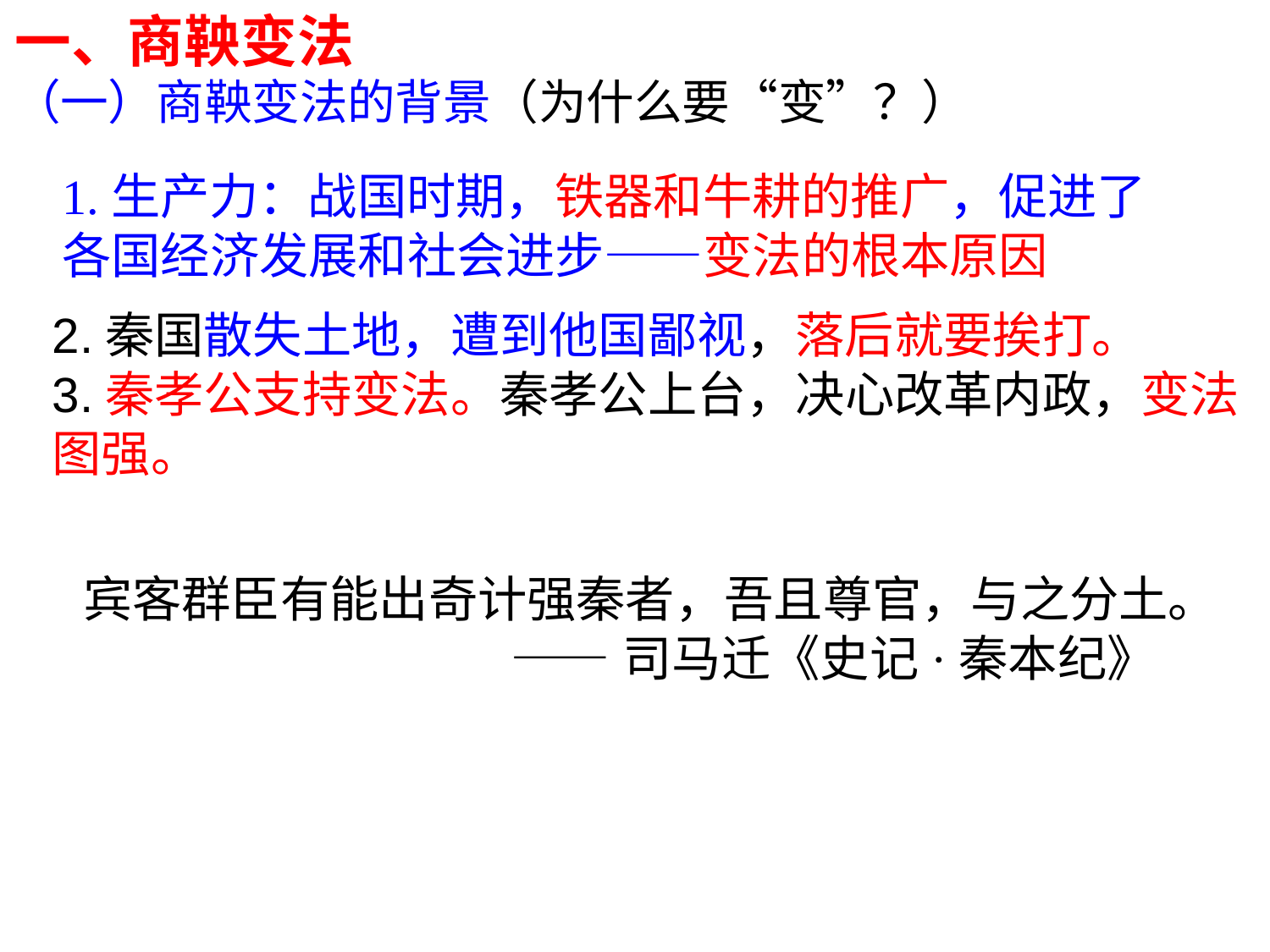

一、商鞅变法
（一）商鞅变法的背景（为什么要“变”？）
1.生产力：战国时期，铁器和牛耕的推广，促进了各国经济发展和社会进步——变法的根本原因
2.秦国散失土地，遭到他国鄙视，落后就要挨打。
3.秦孝公支持变法。秦孝公上台，决心改革内政，变法图强。
宾客群臣有能出奇计强秦者，吾且尊官，与之分土。
                                       ——司马迁《史记·秦本纪》